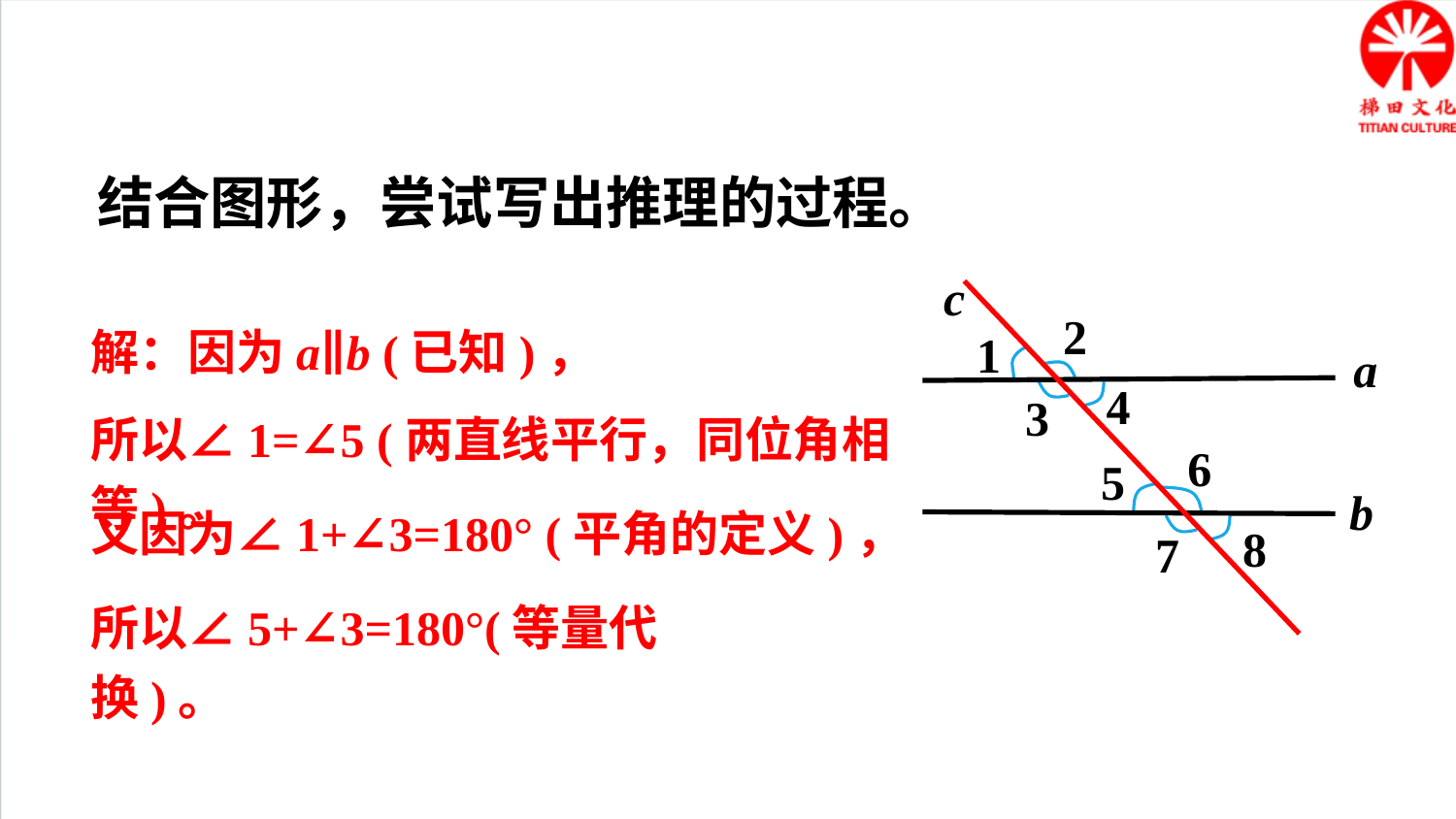

结合图形，尝试写出推理的过程。
c
2

1

4

3
a
6

5

7
8

b
解：因为a∥b (已知)，
所以∠1=∠5 (两直线平行，同位角相等)。
又因为∠1+∠3=180° (平角的定义)，
所以∠5+∠3=180°(等量代换)。